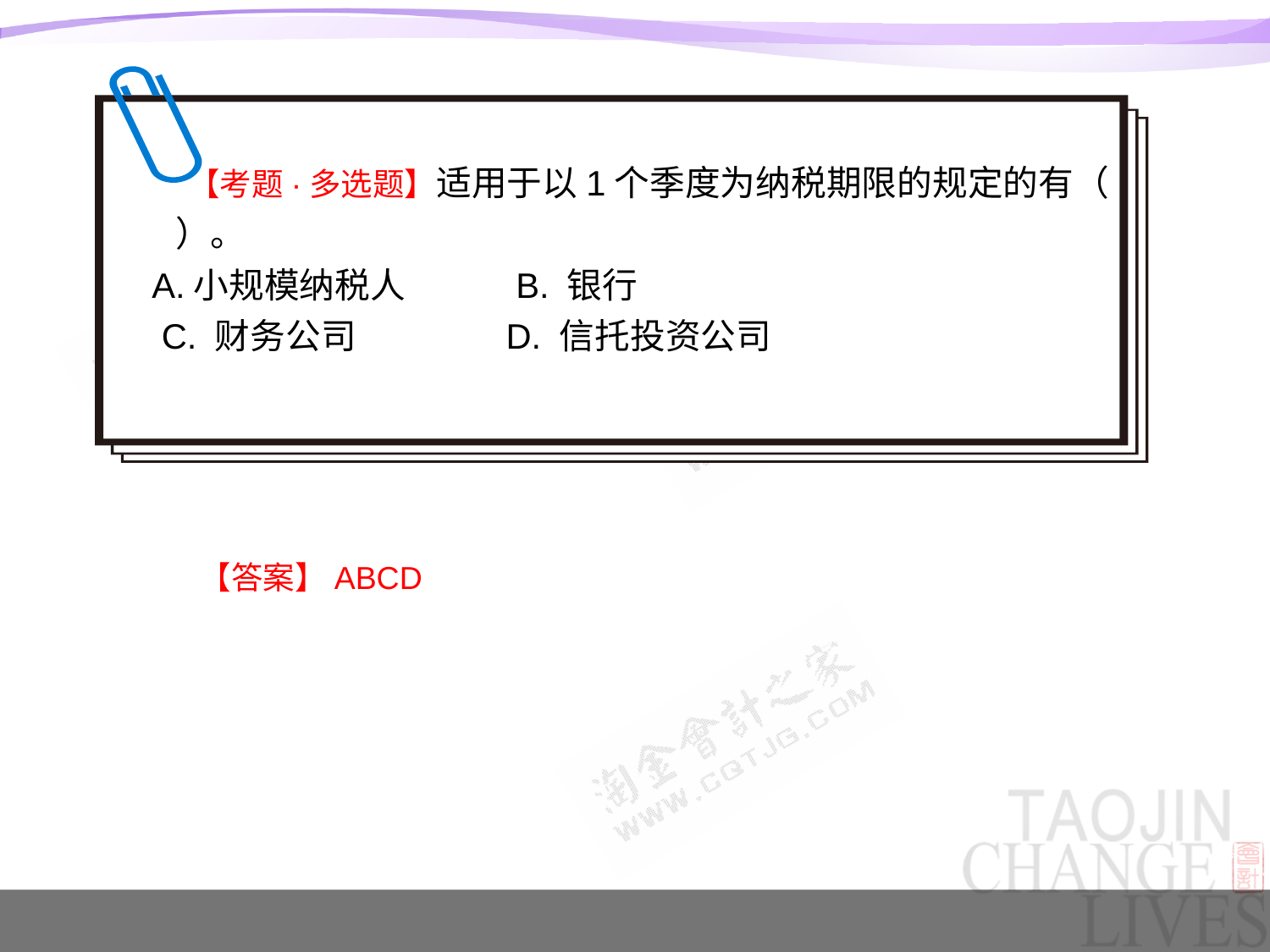

【考题·多选题】适用于以1个季度为纳税期限的规定的有（    ）。
A.小规模纳税人             B. 银行
 C. 财务公司                  D. 信托投资公司
【答案】ABCD